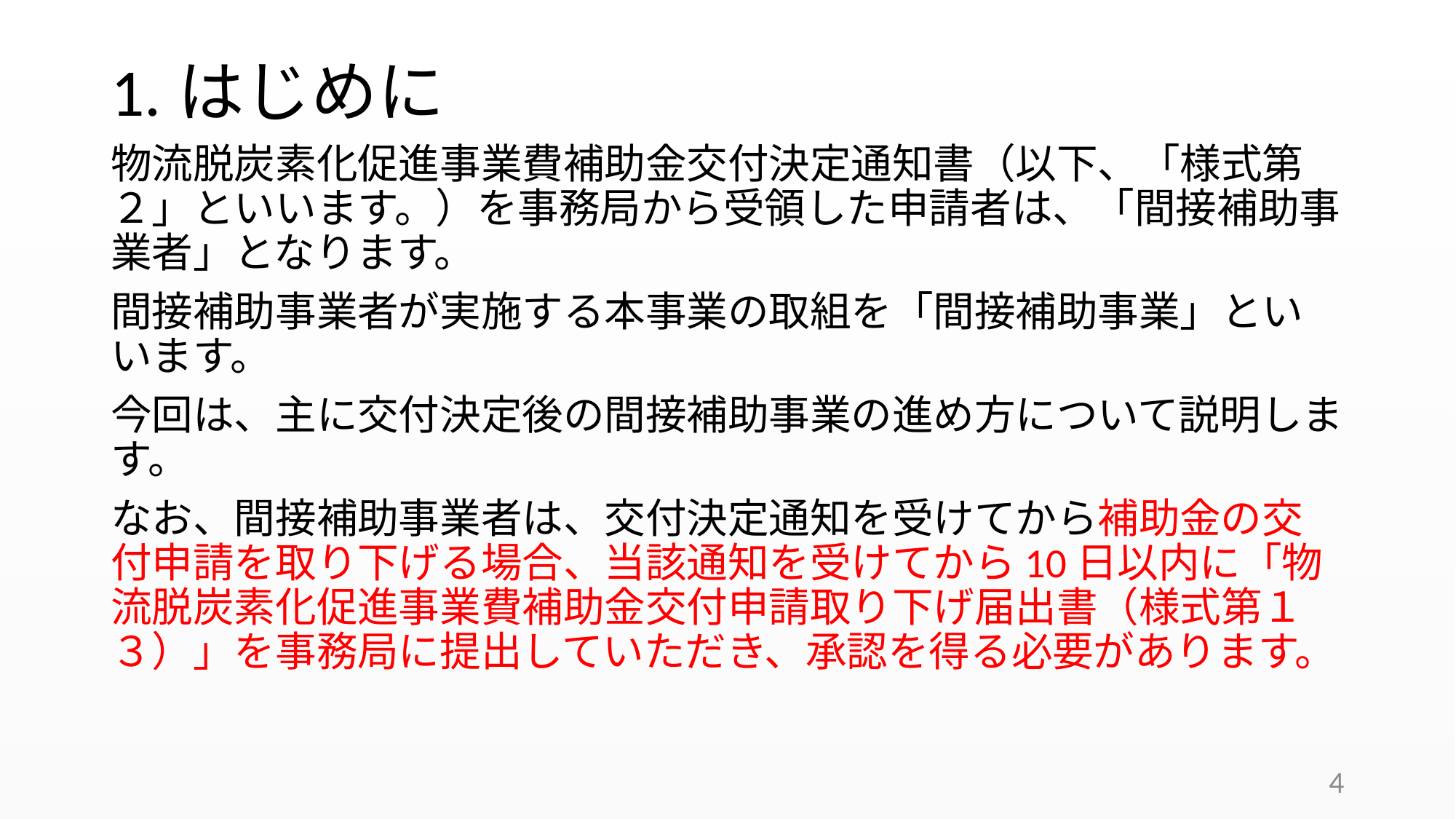

# 1.はじめに
物流脱炭素化促進事業費補助金交付決定通知書（以下、「様式第２」といいます。）を事務局から受領した申請者は、「間接補助事業者」となります。
間接補助事業者が実施する本事業の取組を「間接補助事業」といいます。
今回は、主に交付決定後の間接補助事業の進め方について説明します。
なお、間接補助事業者は、交付決定通知を受けてから補助金の交付申請を取り下げる場合、当該通知を受けてから10日以内に「物流脱炭素化促進事業費補助金交付申請取り下げ届出書（様式第１３）」を事務局に提出していただき、承認を得る必要があります。
4